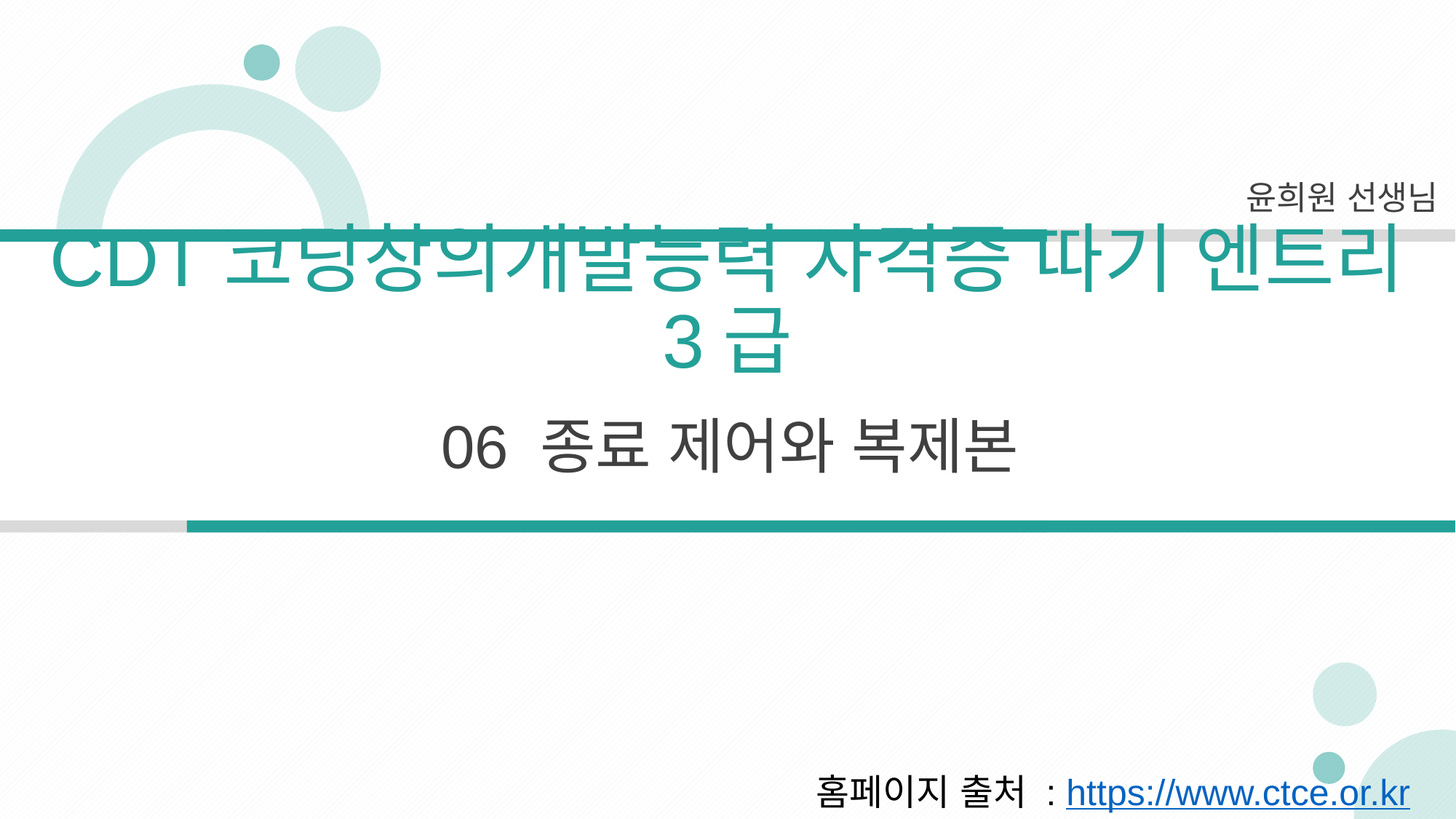

윤희원 선생님
CDT코딩창의개발능력 자격증 따기 엔트리 3급
06 종료 제어와 복제본
홈페이지 출처 : https://www.ctce.or.kr